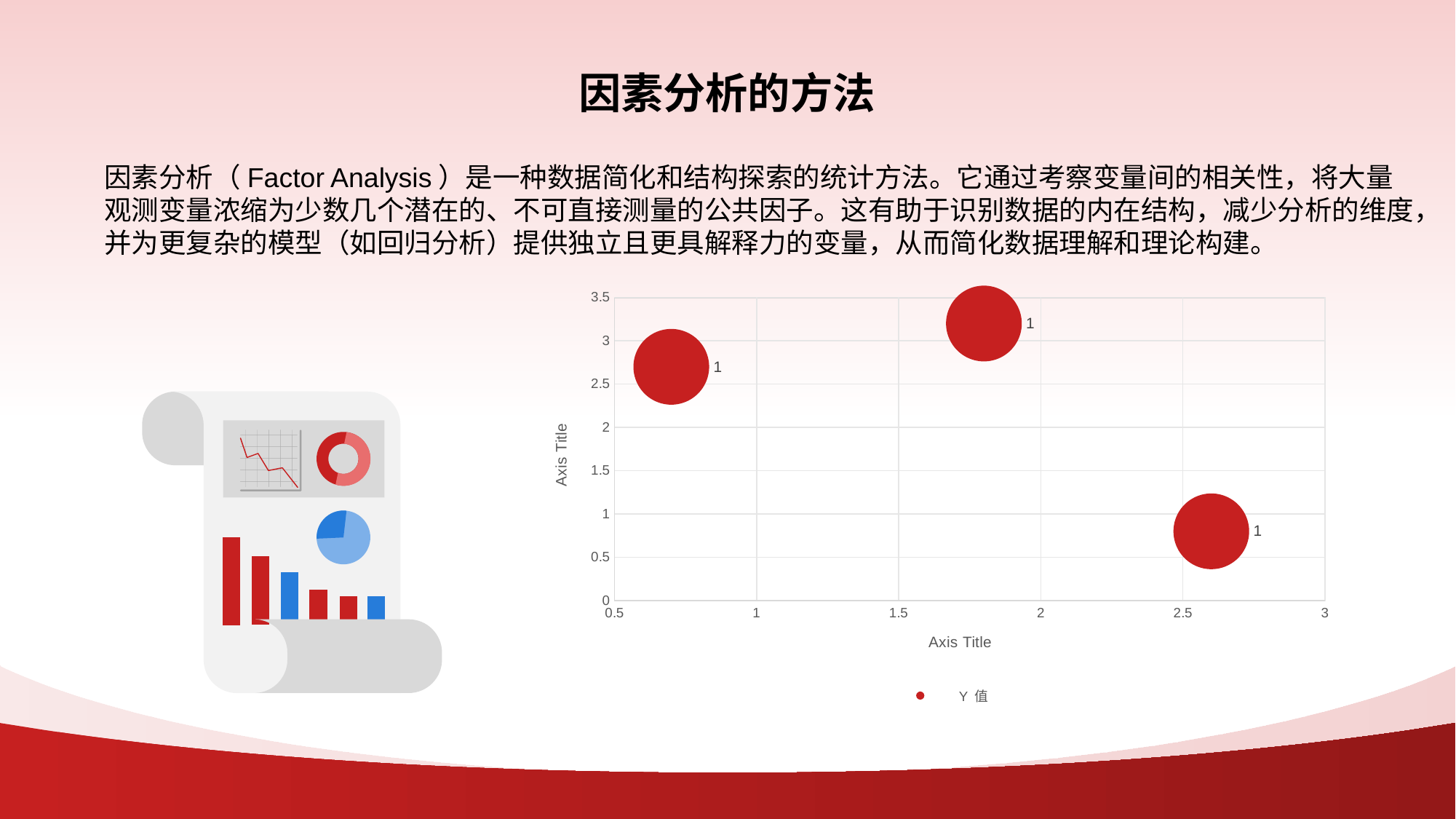

# 因素分析的方法
因素分析（Factor Analysis）是一种数据简化和结构探索的统计方法。它通过考察变量间的相关性，将大量观测变量浓缩为少数几个潜在的、不可直接测量的公共因子。这有助于识别数据的内在结构，减少分析的维度，并为更复杂的模型（如回归分析）提供独立且更具解释力的变量，从而简化数据理解和理论构建。

### Chart

| Category | Y 值 |
|---|---|